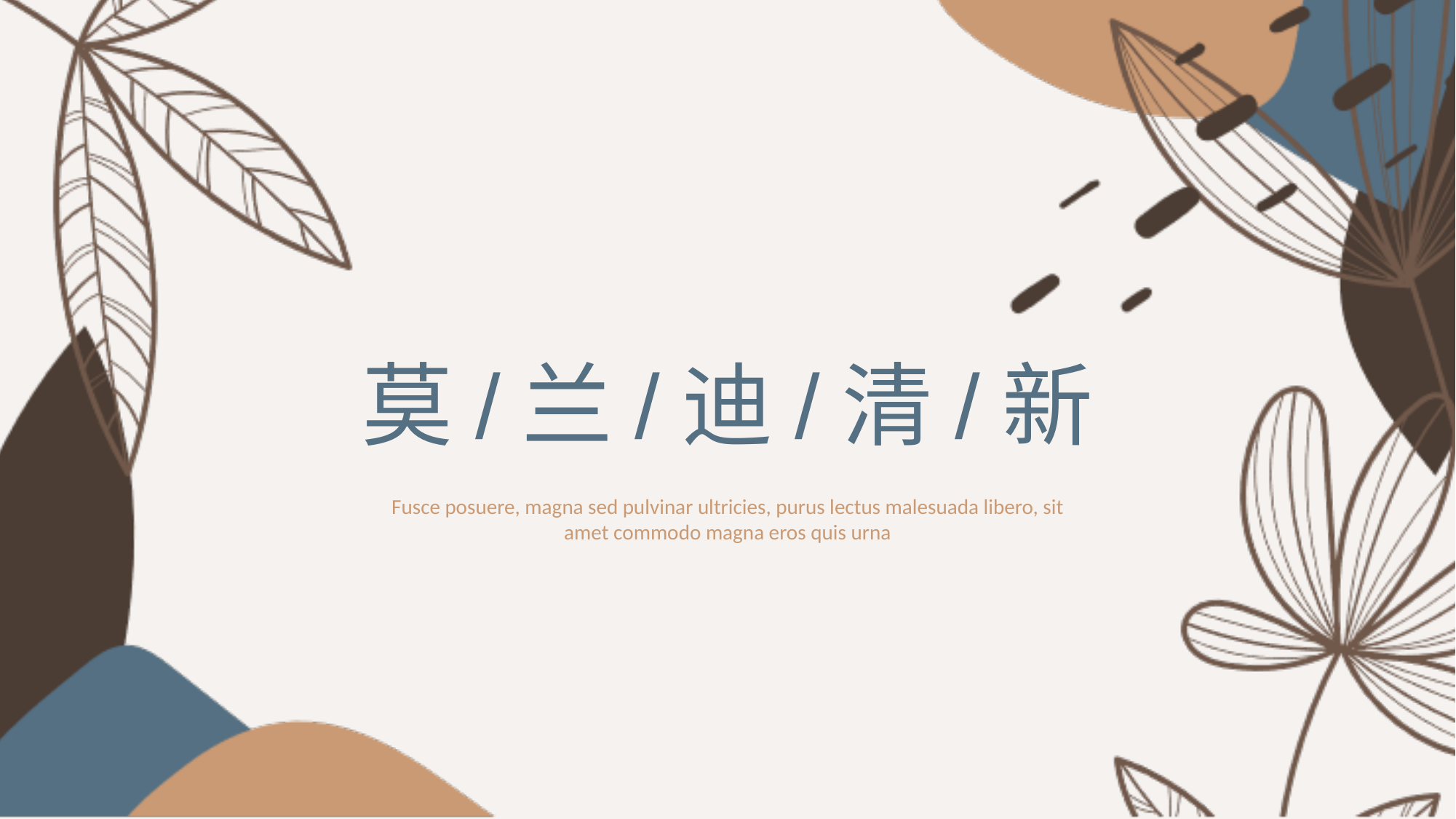

莫/兰/迪/清/新
Fusce posuere, magna sed pulvinar ultricies, purus lectus malesuada libero, sit amet commodo magna eros quis urna